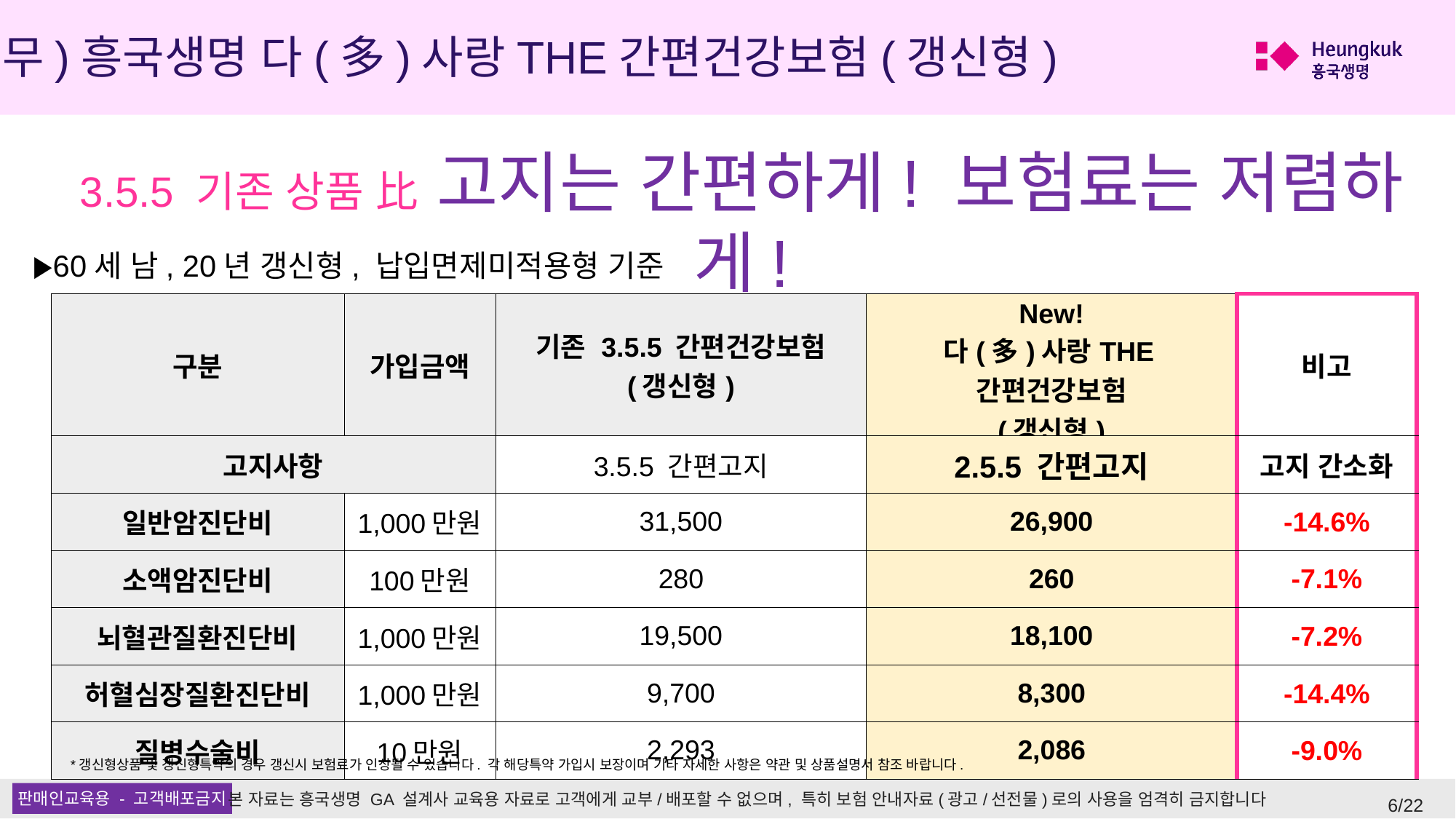

(무)흥국생명 다(多)사랑THE간편건강보험(갱신형)
3.5.5 기존 상품 比 고지는 간편하게! 보험료는 저렴하게!
▶60세 남, 20년 갱신형, 납입면제미적용형 기준
| 구분 | 가입금액 | 기존 3.5.5 간편건강보험 (갱신형) | New! 다(多)사랑THE간편건강보험 (갱신형) | 비고 |
| --- | --- | --- | --- | --- |
| 고지사항 |  | 3.5.5 간편고지 | 2.5.5 간편고지 | 고지 간소화 |
| 일반암진단비 | 1,000만원 | 31,500 | 26,900 | -14.6% |
| 소액암진단비 | 100만원 | 280 | 260 | -7.1% |
| 뇌혈관질환진단비 | 1,000만원 | 19,500 | 18,100 | -7.2% |
| 허혈심장질환진단비 | 1,000만원 | 9,700 | 8,300 | -14.4% |
| 질병수술비 | 10만원 | 2,293 | 2,086 | -9.0% |
*갱신형상품 및 갱신형특약의 경우 갱신시 보험료가 인상될 수 있습니다. 각 해당특약 가입시 보장이며 기타 자세한 사항은 약관 및 상품설명서 참조 바랍니다.
6/22